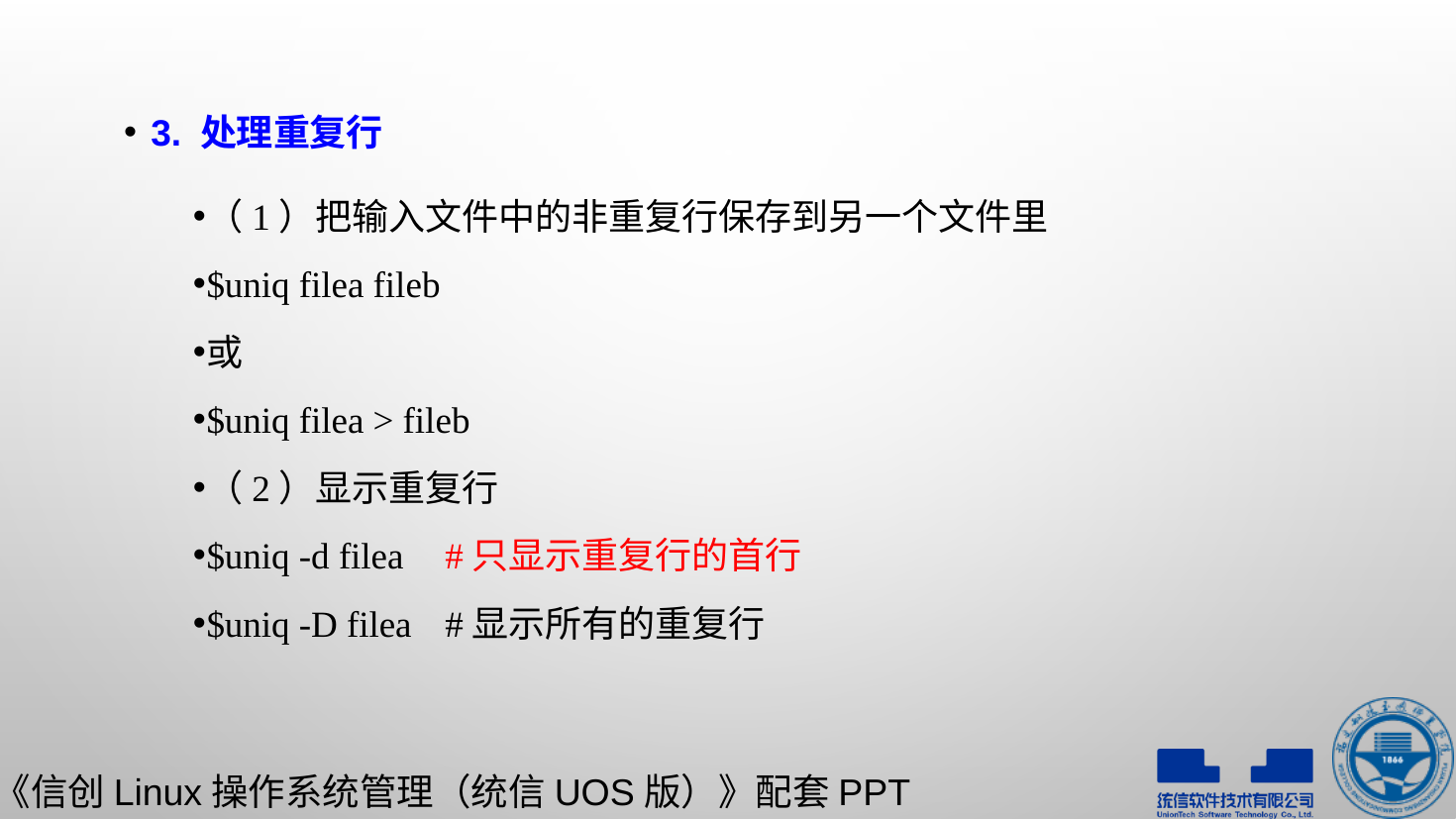

3. 处理重复行
（1）把输入文件中的非重复行保存到另一个文件里
$uniq filea fileb
或
$uniq filea > fileb
（2）显示重复行
$uniq -d filea					#只显示重复行的首行
$uniq -D filea						#显示所有的重复行